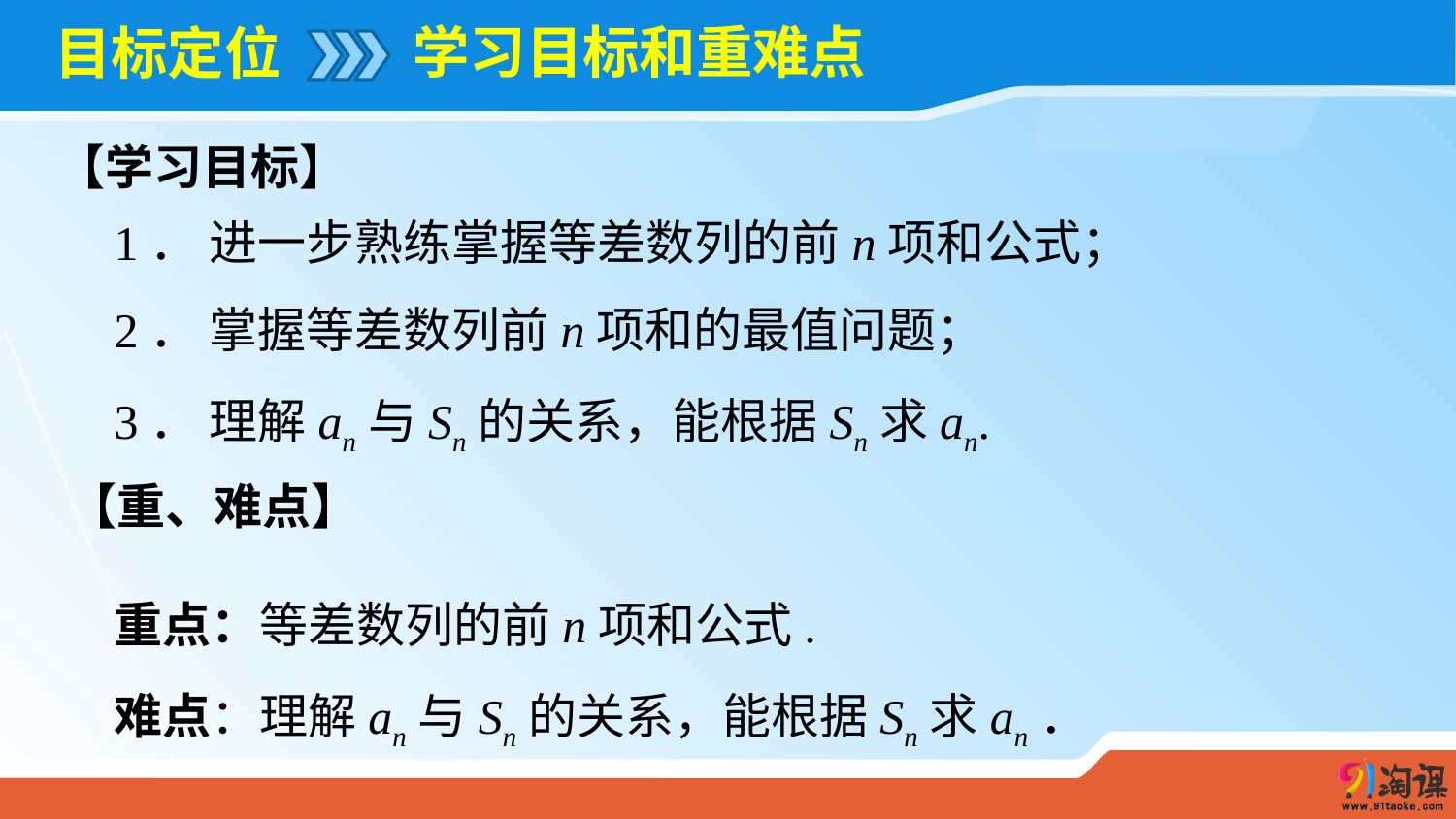

学习目标和重难点
# 目标定位
【学习目标】
1． 进一步熟练掌握等差数列的前n项和公式；
2． 掌握等差数列前n项和的最值问题；
3． 理解an与Sn的关系，能根据Sn求an.

【重、难点】
重点：等差数列的前n项和公式.
难点：理解an与Sn的关系，能根据Sn求an．